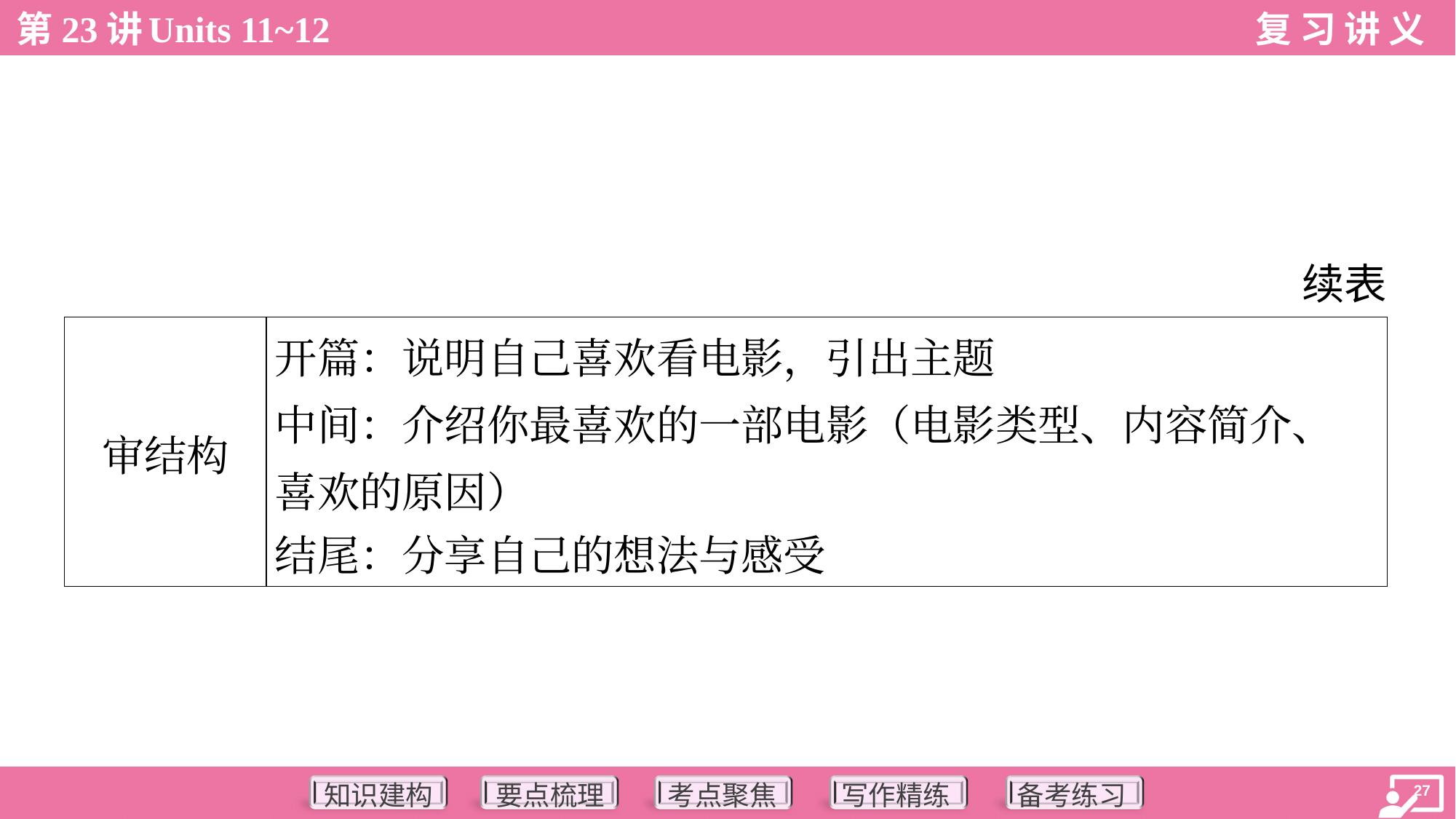

续表
| 审结构 | 开篇：说明自己喜欢看电影，引出主题 中间：介绍你最喜欢的一部电影（电影类型、内容简介、 喜欢的原因） 结尾：分享自己的想法与感受 |
| --- | --- |